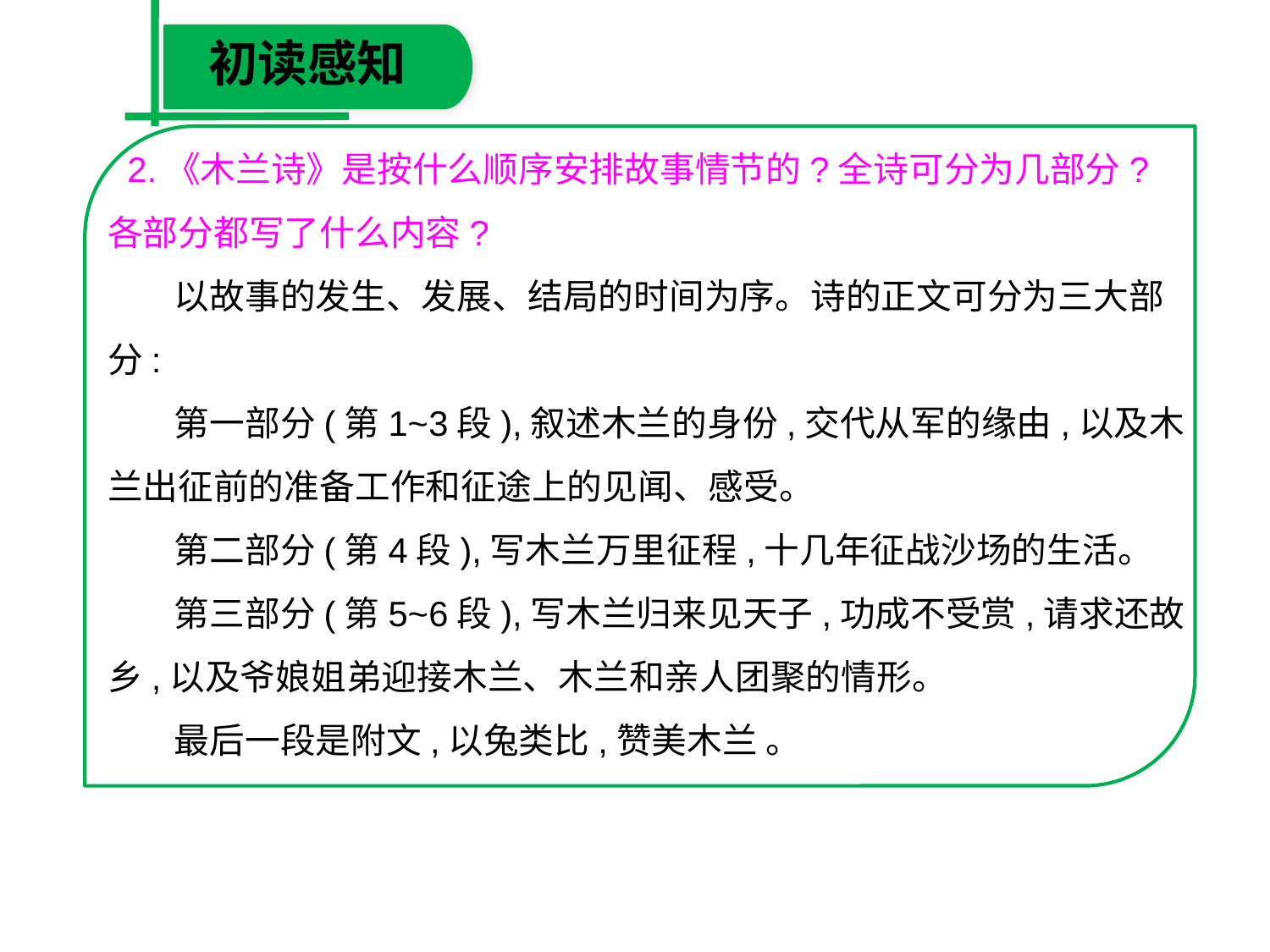

初读感知
　2.《木兰诗》是按什么顺序安排故事情节的?全诗可分为几部分?各部分都写了什么内容?
　    以故事的发生、发展、结局的时间为序。诗的正文可分为三大部分:
　    第一部分(第1~3段),叙述木兰的身份,交代从军的缘由,以及木兰出征前的准备工作和征途上的见闻、感受。
　    第二部分(第4段),写木兰万里征程,十几年征战沙场的生活。
　    第三部分(第5~6段),写木兰归来见天子,功成不受赏,请求还故乡,以及爷娘姐弟迎接木兰、木兰和亲人团聚的情形。
　    最后一段是附文,以兔类比,赞美木兰 。